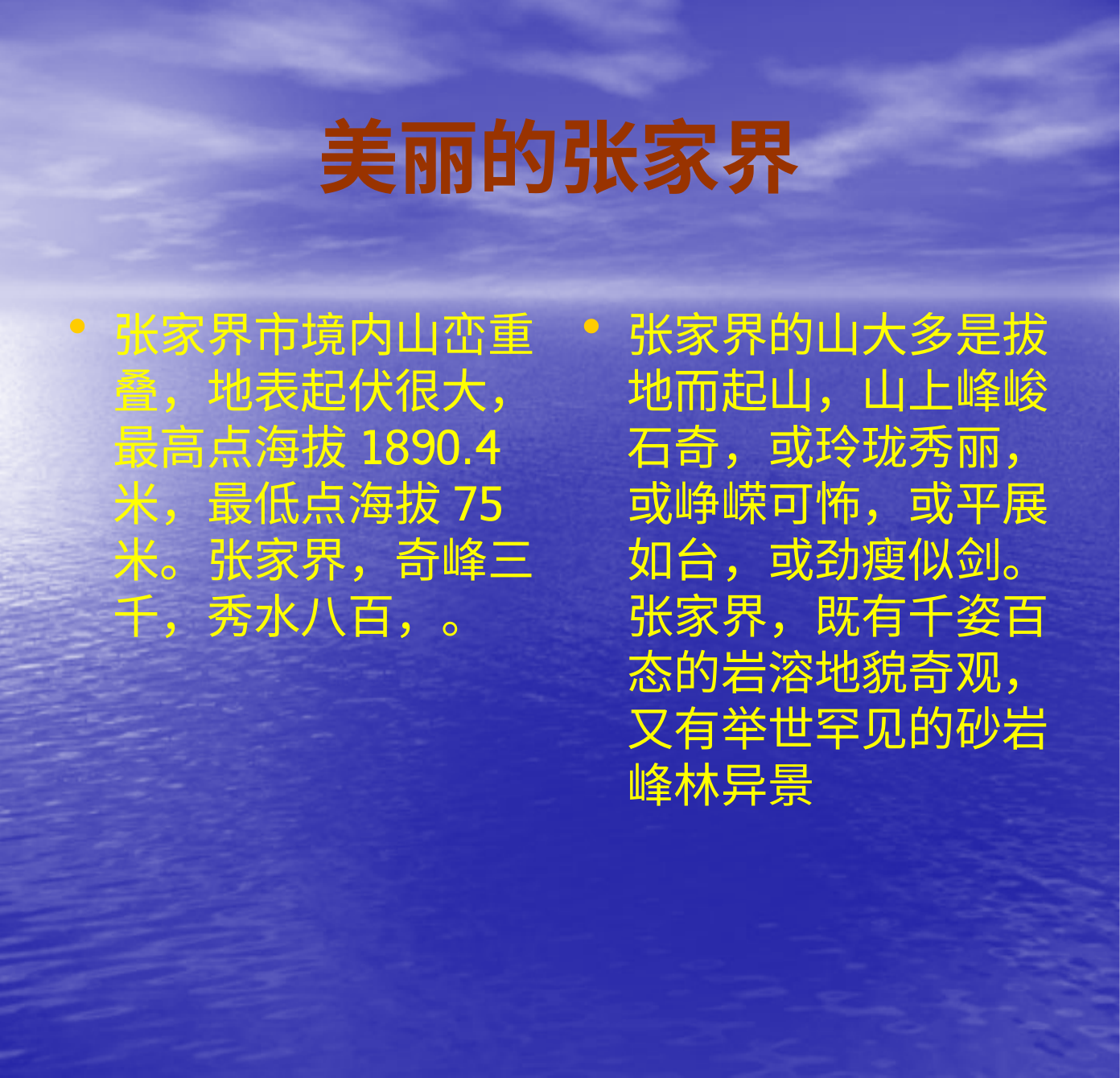

# 美丽的张家界
张家界市境内山峦重叠，地表起伏很大，最高点海拔1890.4米，最低点海拔75米。张家界，奇峰三千，秀水八百，。
张家界的山大多是拔地而起山，山上峰峻石奇，或玲珑秀丽，或峥嵘可怖，或平展如台，或劲瘦似剑。张家界，既有千姿百态的岩溶地貌奇观，又有举世罕见的砂岩峰林异景